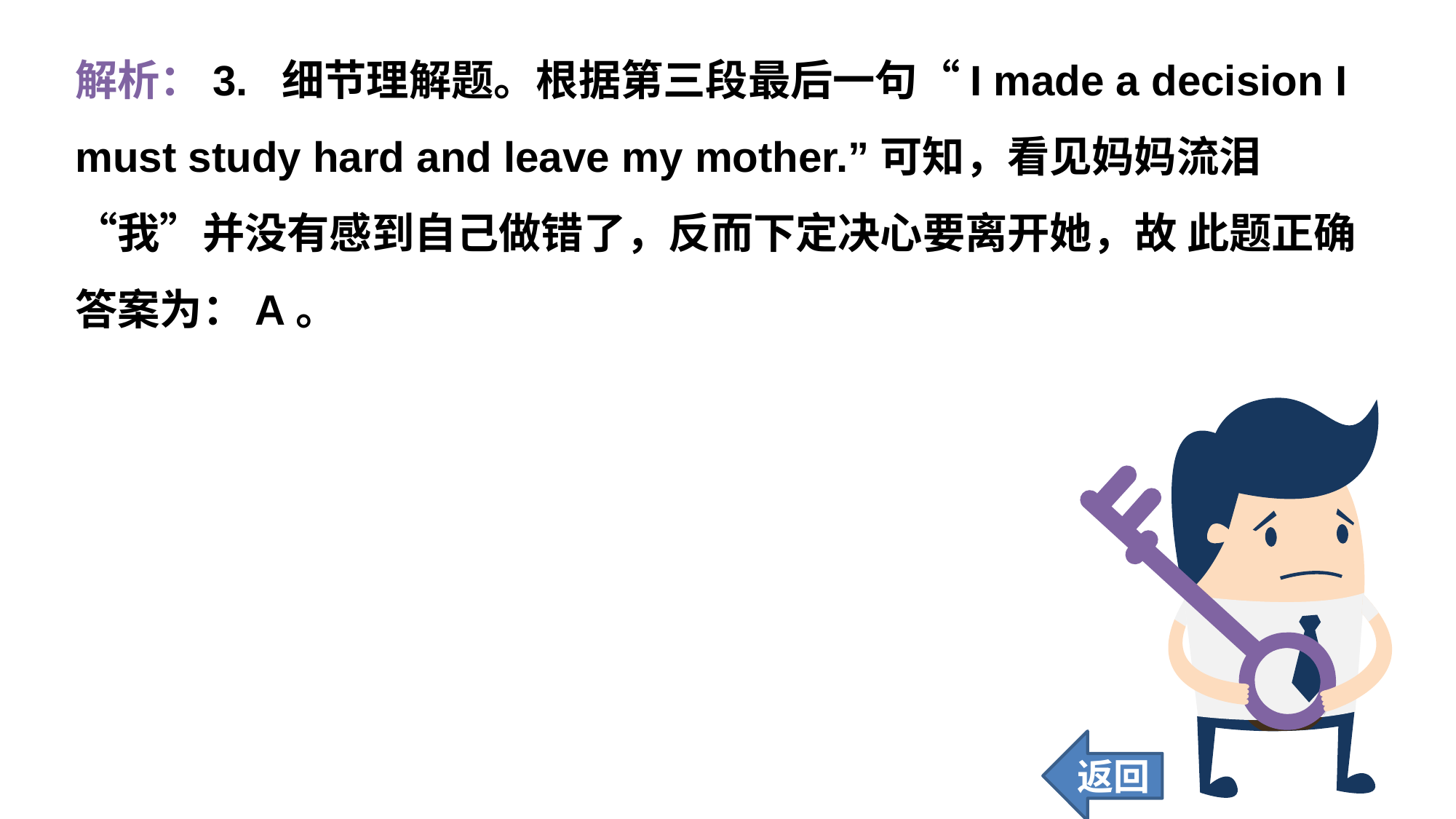

解析：3.  细节理解题。根据第三段最后一句“I made a decision I must study hard and leave my mother.”可知，看见妈妈流泪“我”并没有感到自己做错了，反而下定决心要离开她，故 此题正确答案为：A。

返回
68